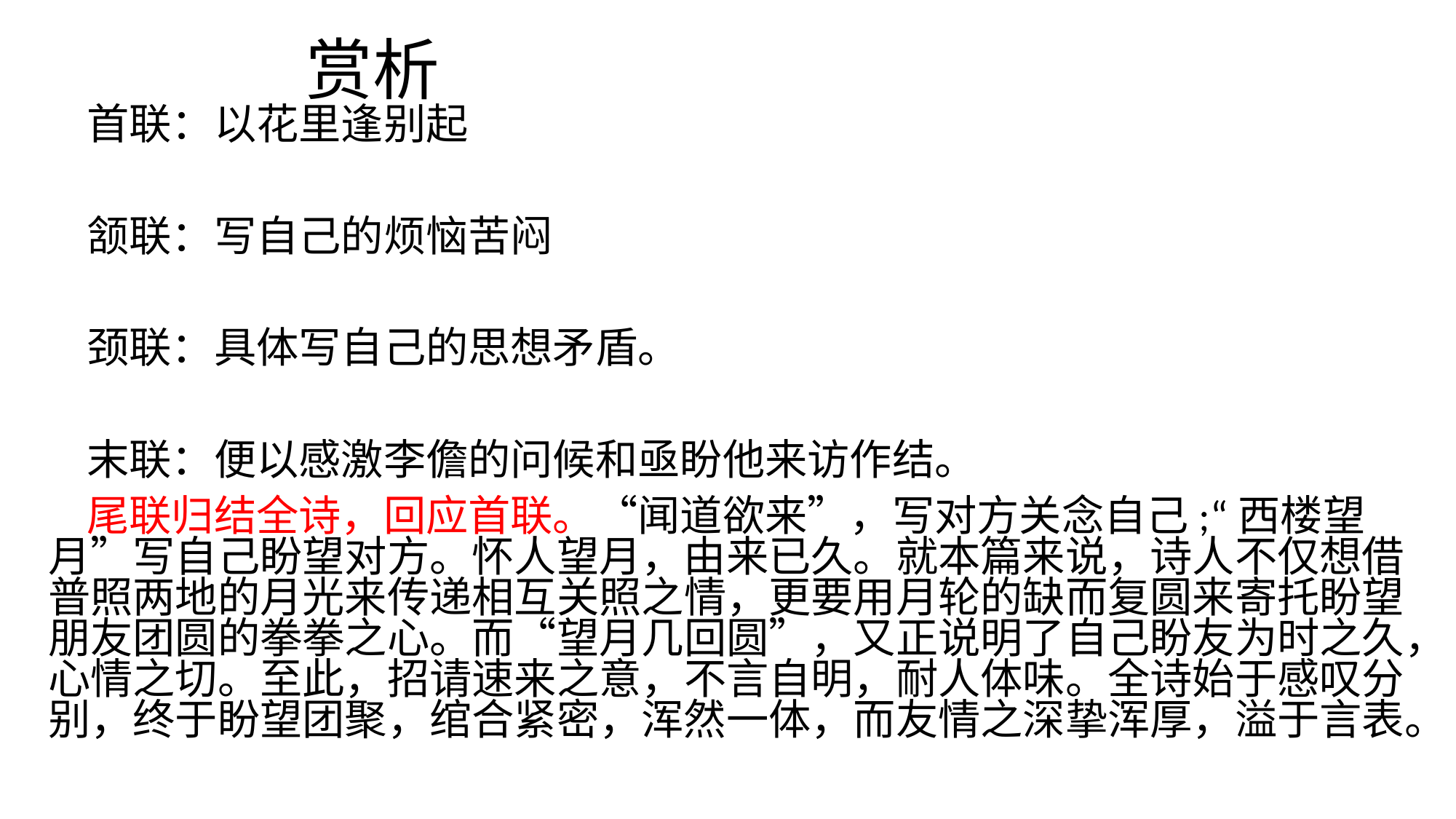

# 赏析
   首联：以花里逢别起

   颔联：写自己的烦恼苦闷

   颈联：具体写自己的思想矛盾。

   末联：便以感激李儋的问候和亟盼他来访作结。
   尾联归结全诗，回应首联。“闻道欲来”，写对方关念自己;“西楼望月”写自己盼望对方。怀人望月，由来已久。就本篇来说，诗人不仅想借普照两地的月光来传递相互关照之情，更要用月轮的缺而复圆来寄托盼望朋友团圆的拳拳之心。而“望月几回圆”，又正说明了自己盼友为时之久，心情之切。至此，招请速来之意，不言自明，耐人体味。全诗始于感叹分别，终于盼望团聚，绾合紧密，浑然一体，而友情之深挚浑厚，溢于言表。